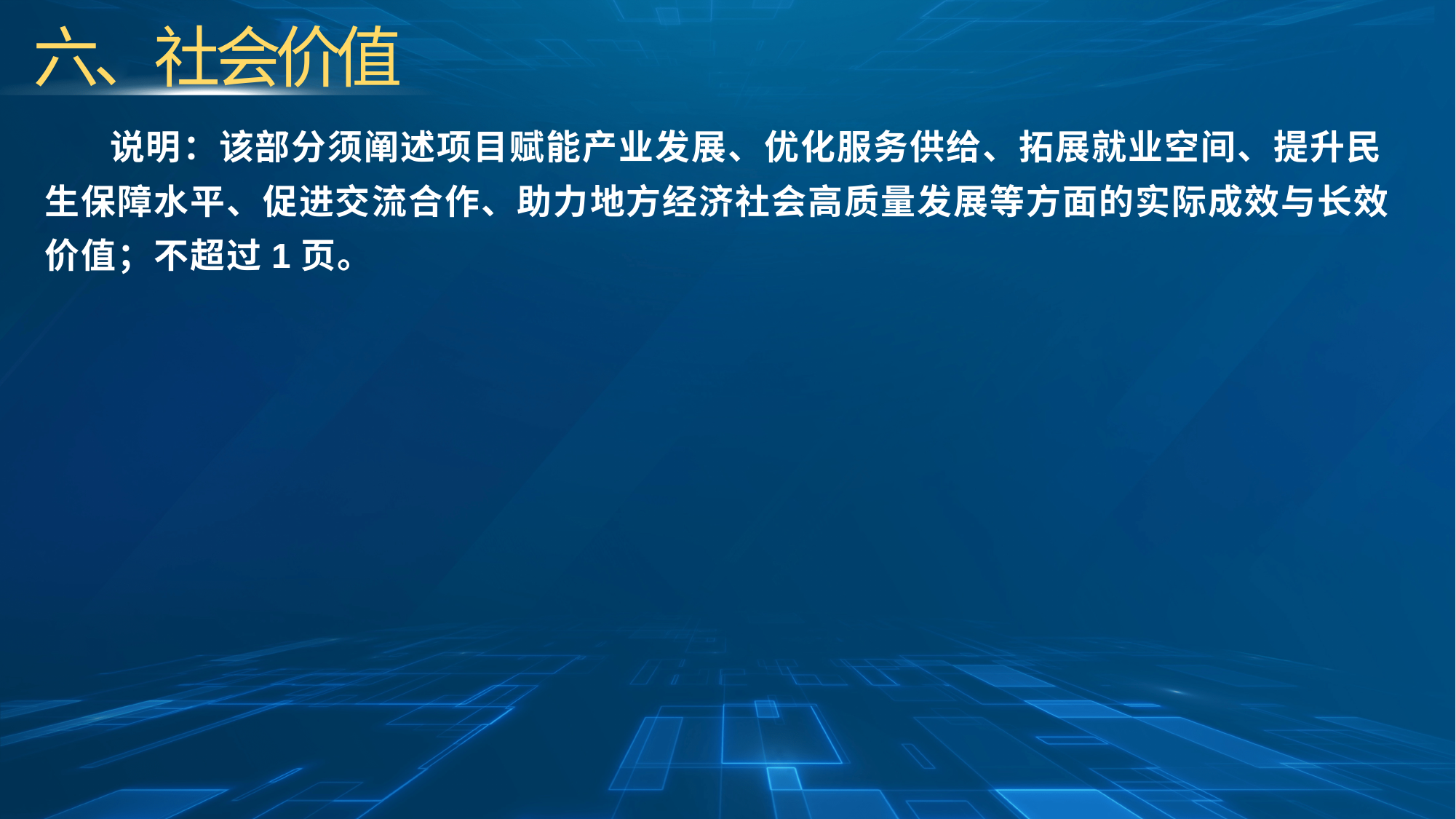

六、社会价值
      说明：该部分须阐述项目赋能产业发展、优化服务供给、拓展就业空间、提升民生保障水平、促进交流合作、助力地方经济社会高质量发展等方面的实际成效与长效价值；不超过1页。